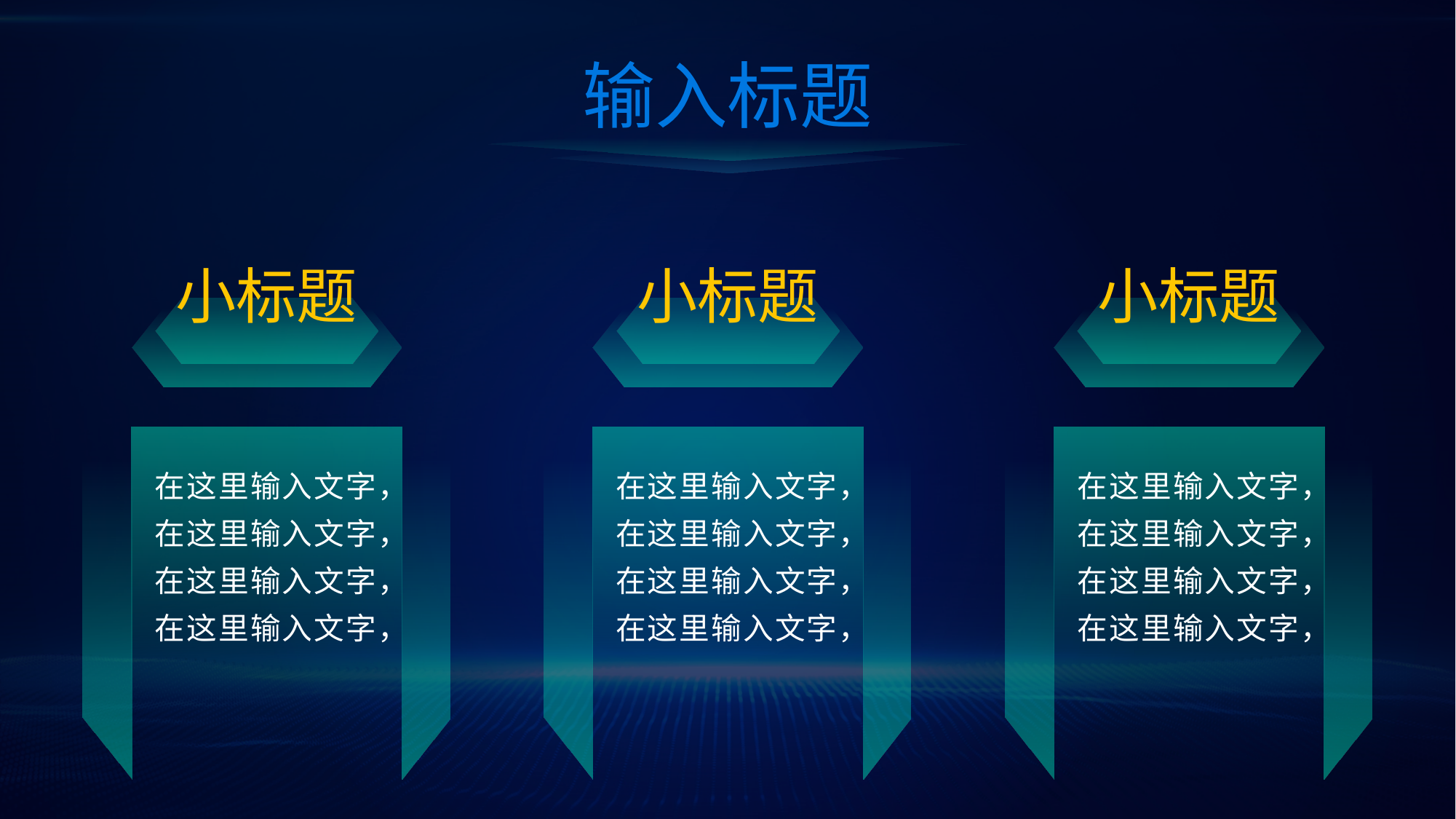

输入标题

小标题
小标题
小标题

在这里输入文字，
在这里输入文字，
在这里输入文字，
在这里输入文字，
在这里输入文字，
在这里输入文字，
在这里输入文字，
在这里输入文字，
在这里输入文字，
在这里输入文字，
在这里输入文字，
在这里输入文字，